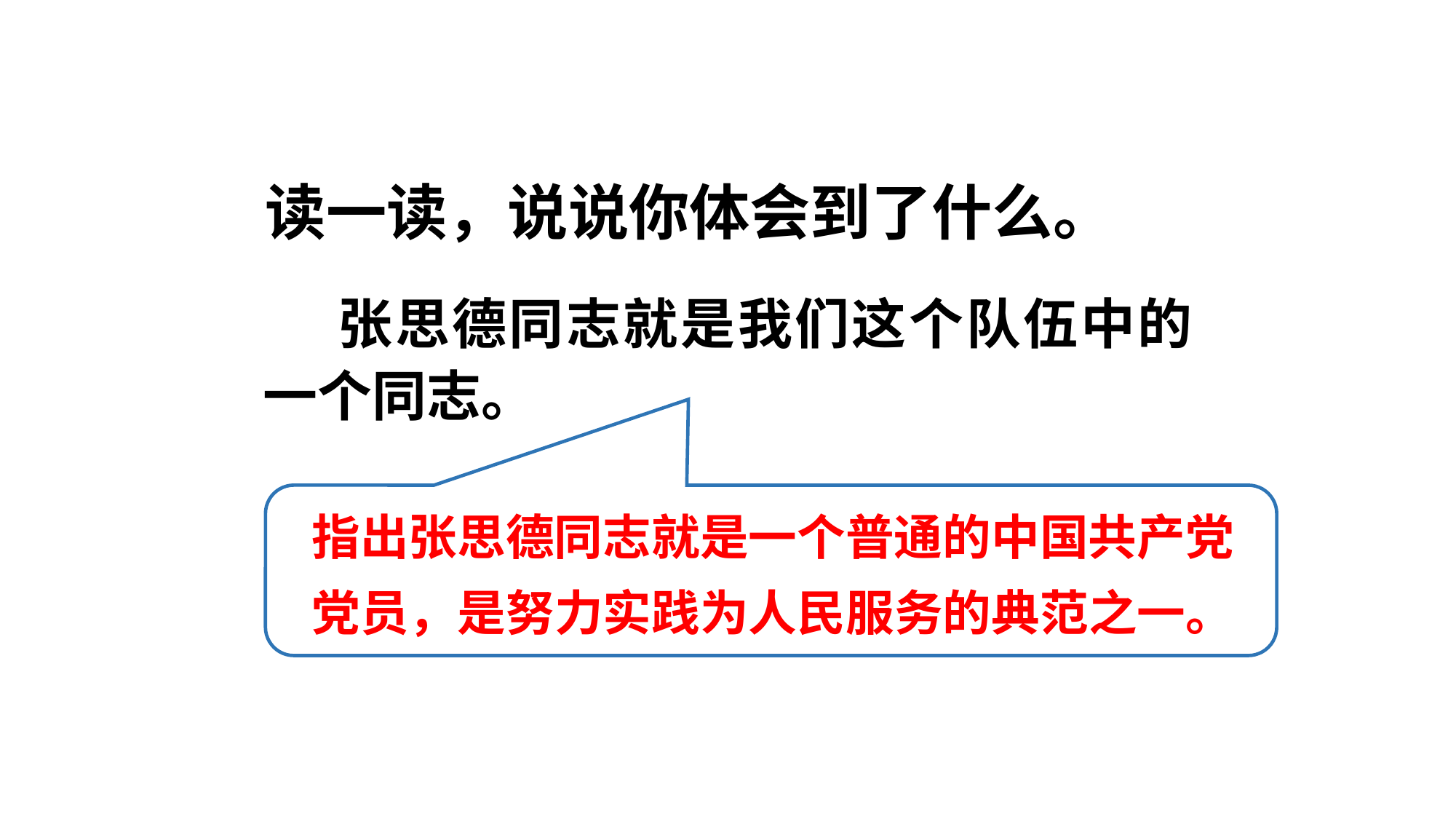

读一读，说说你体会到了什么。
    张思德同志就是我们这个队伍中的一个同志。
指出张思德同志就是一个普通的中国共产党党员，是努力实践为人民服务的典范之一。